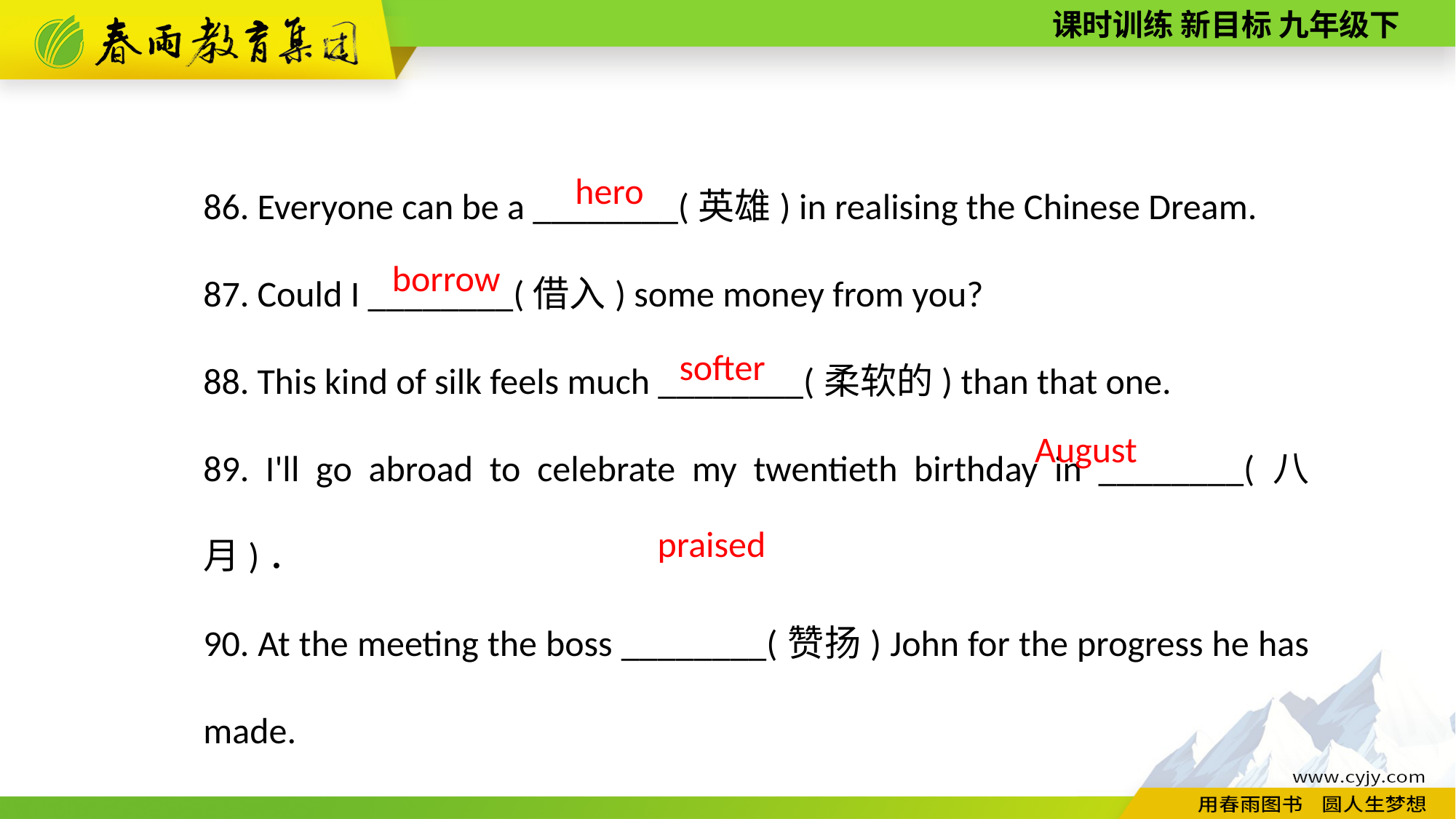

86. Everyone can be a ________(英雄) in realising the Chinese Dream.
87. Could I ________(借入) some money from you?
88. This kind of silk feels much ________(柔软的) than that one.
89. I'll go abroad to celebrate my twentieth birthday in ________(八月)．
90. At the meeting the boss ________(赞扬) John for the progress he has made.
hero
borrow
softer
 August
praised